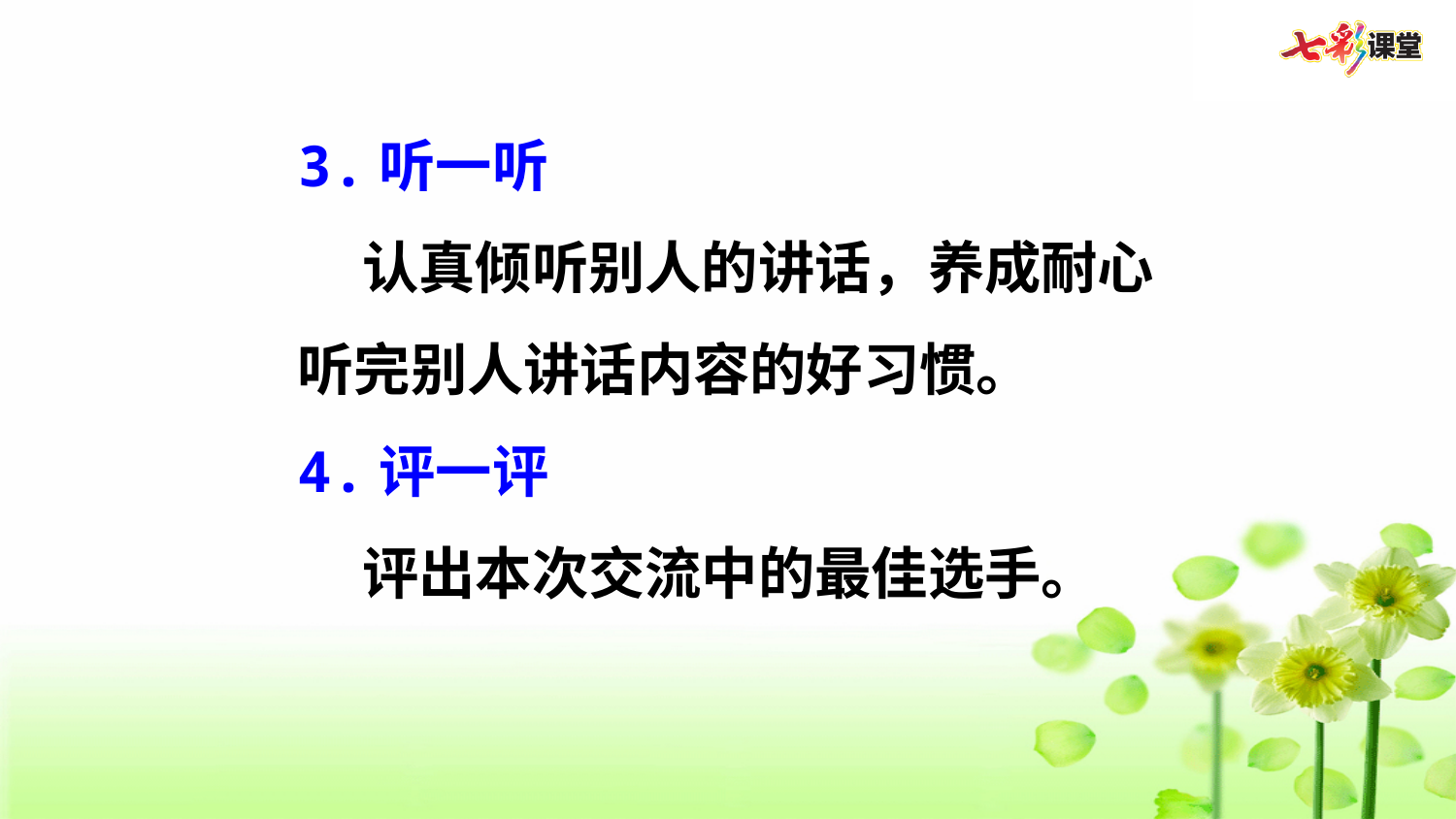

3.听一听
    认真倾听别人的讲话，养成耐心听完别人讲话内容的好习惯。
4.评一评
    评出本次交流中的最佳选手。